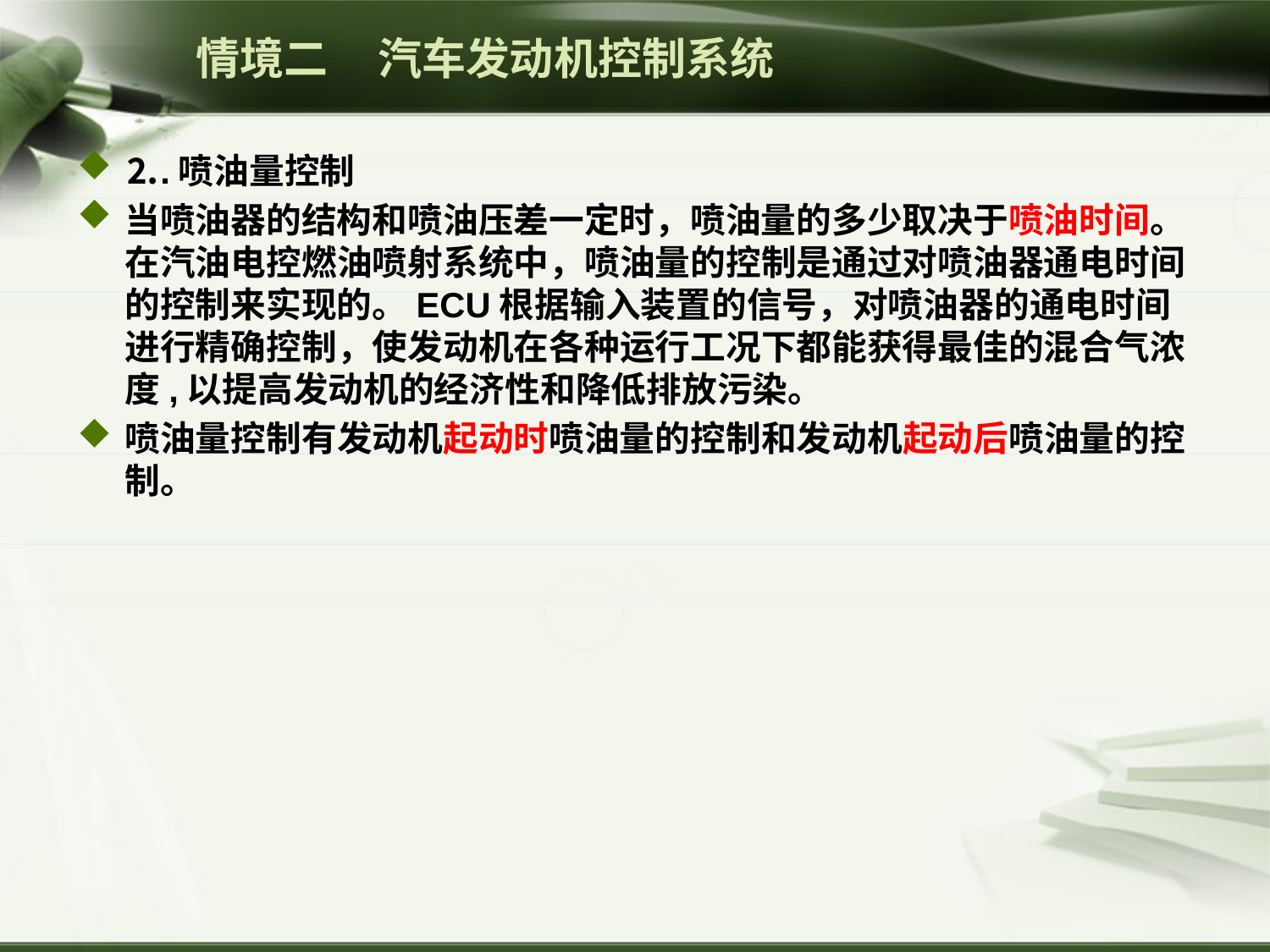

情境二     汽车发动机控制系统
⒉.喷油量控制
当喷油器的结构和喷油压差一定时，喷油量的多少取决于喷油时间。在汽油电控燃油喷射系统中，喷油量的控制是通过对喷油器通电时间的控制来实现的。ECU根据输入装置的信号，对喷油器的通电时间进行精确控制，使发动机在各种运行工况下都能获得最佳的混合气浓度,以提高发动机的经济性和降低排放污染。
喷油量控制有发动机起动时喷油量的控制和发动机起动后喷油量的控制。